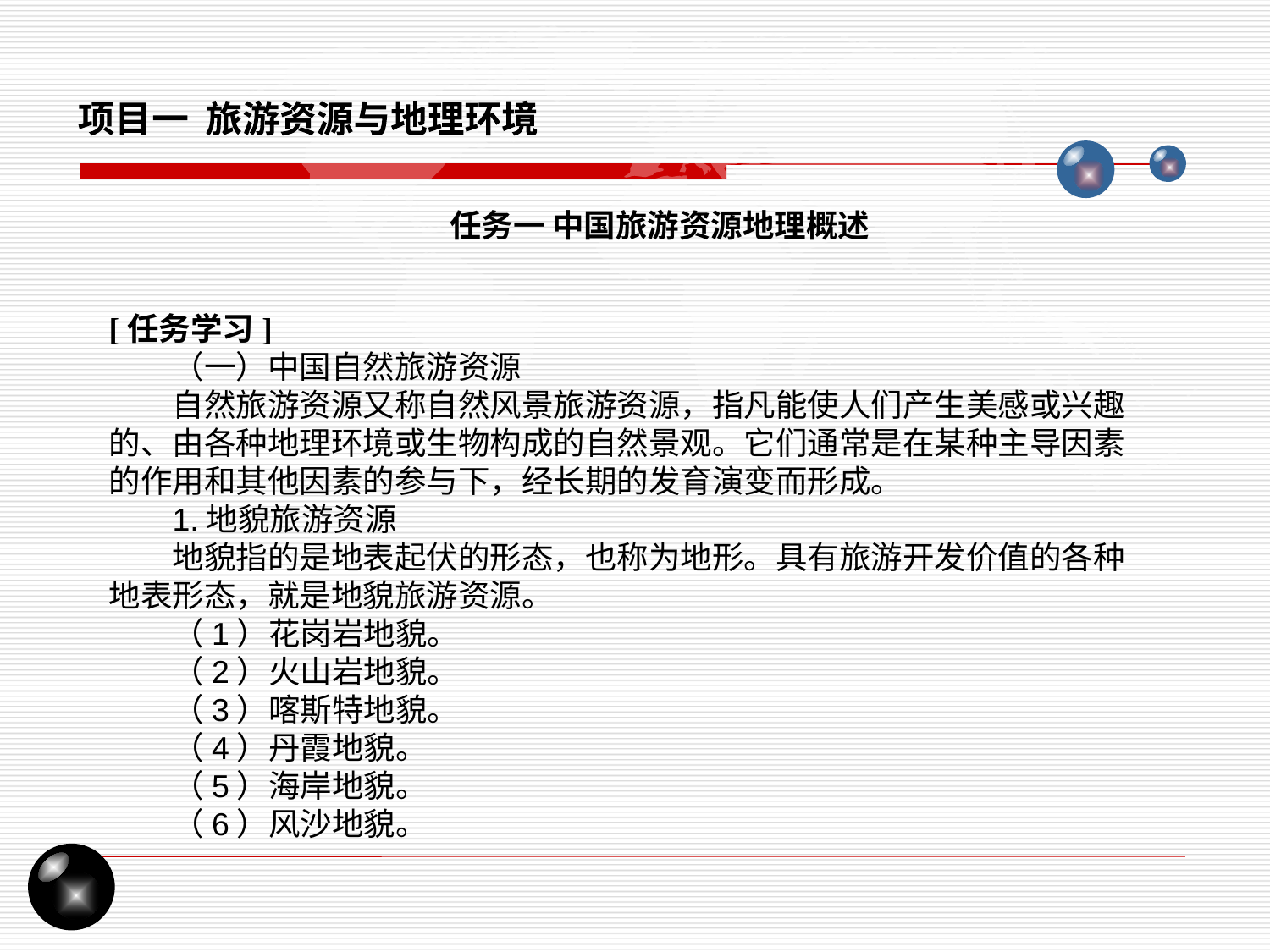

项目一  旅游资源与地理环境
任务一 中国旅游资源地理概述

[任务学习]
（一）中国自然旅游资源
自然旅游资源又称自然风景旅游资源，指凡能使人们产生美感或兴趣的、由各种地理环境或生物构成的自然景观。它们通常是在某种主导因素的作用和其他因素的参与下，经长期的发育演变而形成。
1.地貌旅游资源
地貌指的是地表起伏的形态，也称为地形。具有旅游开发价值的各种地表形态，就是地貌旅游资源。
（1）花岗岩地貌。
（2）火山岩地貌。
（3）喀斯特地貌。
（4）丹霞地貌。
（5）海岸地貌。
（6）风沙地貌。